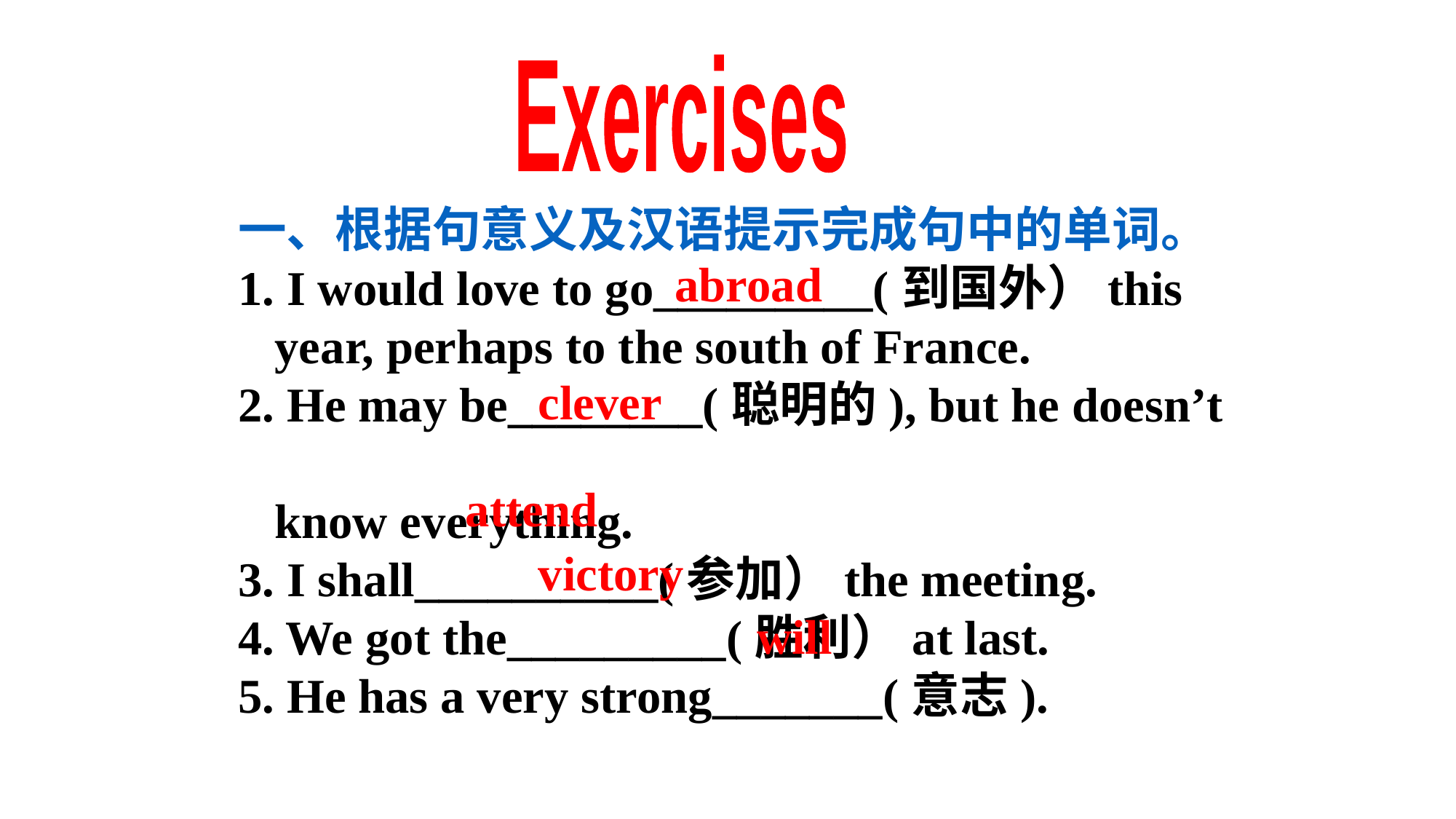

Exercises
一、根据句意义及汉语提示完成句中的单词。
1. I would love to go_________(到国外）this
   year, perhaps to the south of France.
2. He may be________(聪明的), but he doesn’t
   know everything.
3. I shall__________(参加）the meeting.
4. We got the_________(胜利）at last.
5. He has a very strong_______(意志).

abroad
clever
attend
victory
will